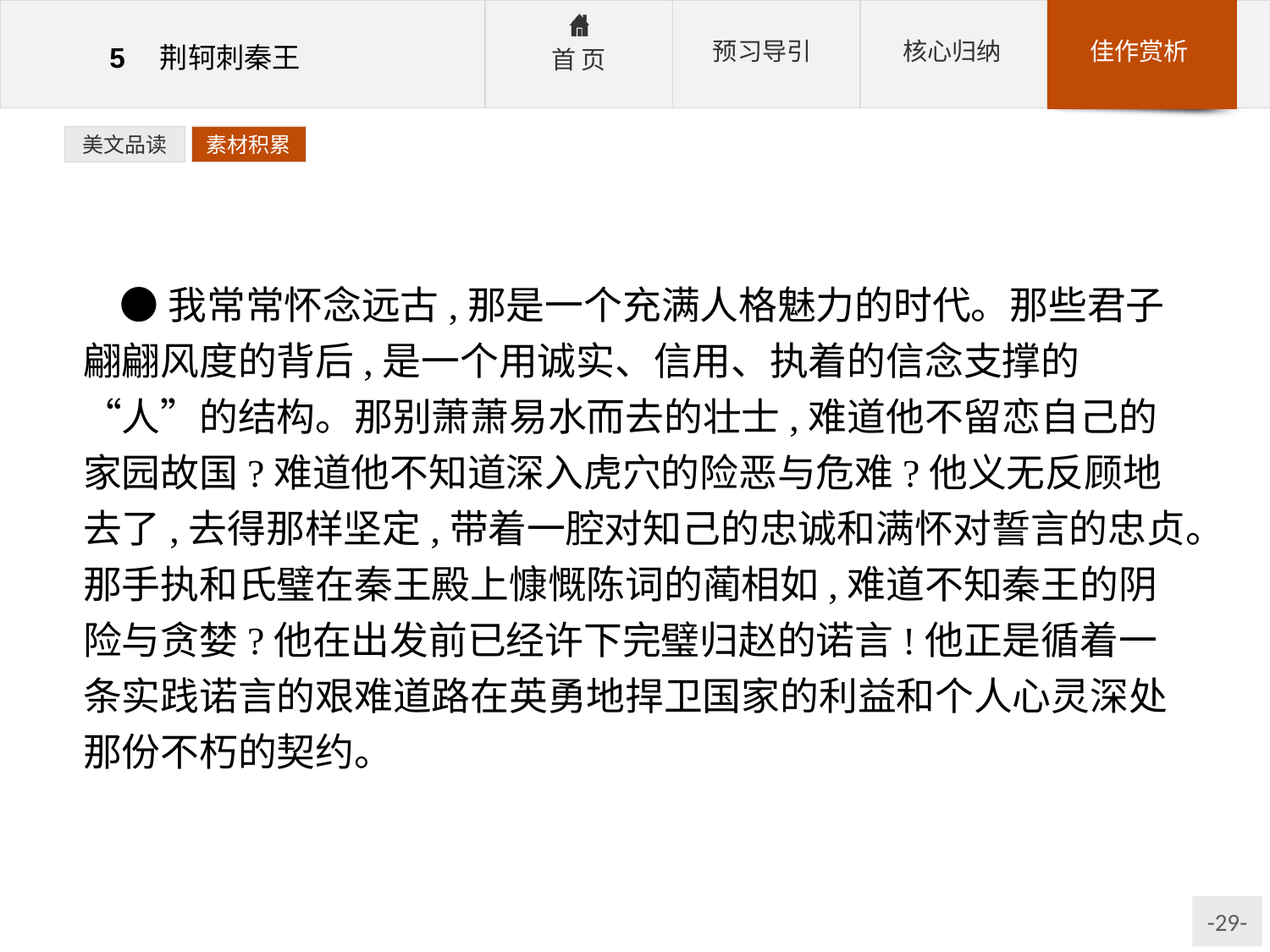

美文品读
素材积累
●我常常怀念远古,那是一个充满人格魅力的时代。那些君子翩翩风度的背后,是一个用诚实、信用、执着的信念支撑的“人”的结构。那别萧萧易水而去的壮士,难道他不留恋自己的家园故国?难道他不知道深入虎穴的险恶与危难?他义无反顾地去了,去得那样坚定,带着一腔对知己的忠诚和满怀对誓言的忠贞。那手执和氏璧在秦王殿上慷慨陈词的蔺相如,难道不知秦王的阴险与贪婪?他在出发前已经许下完璧归赵的诺言!他正是循着一条实践诺言的艰难道路在英勇地捍卫国家的利益和个人心灵深处那份不朽的契约。